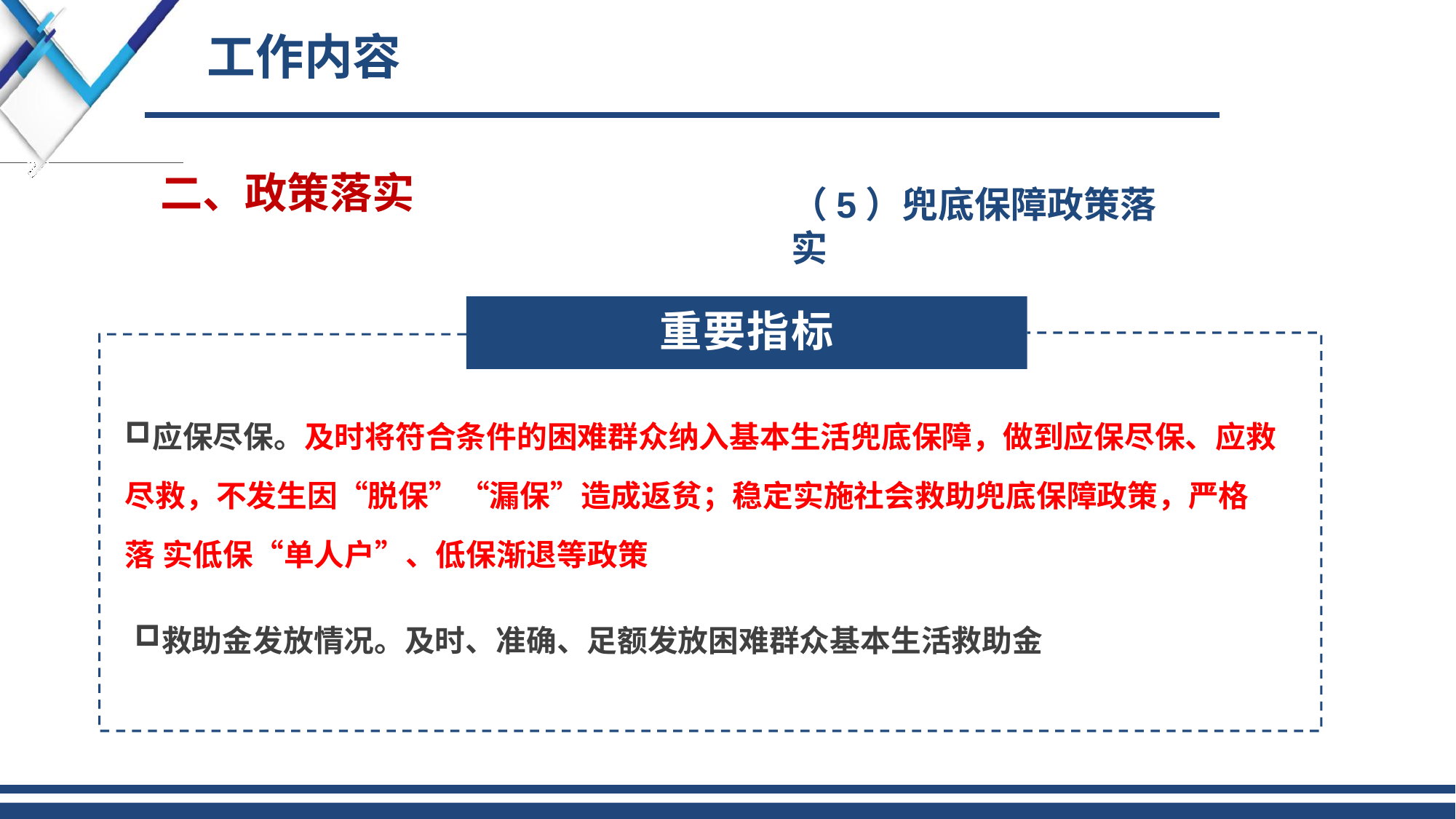

# 工作内容

二、政策落实
（5）兜底保障政策落实

重要指标

应保尽保。及时将符合条件的困难群众纳入基本生活兜底保障，做到应保尽保、应救
尽救，不发生因“脱保”“漏保”造成返贫；稳定实施社会救助兜底保障政策，严格落 实低保“单人户”、低保渐退等政策

救助金发放情况。及时、准确、足额发放困难群众基本生活救助金